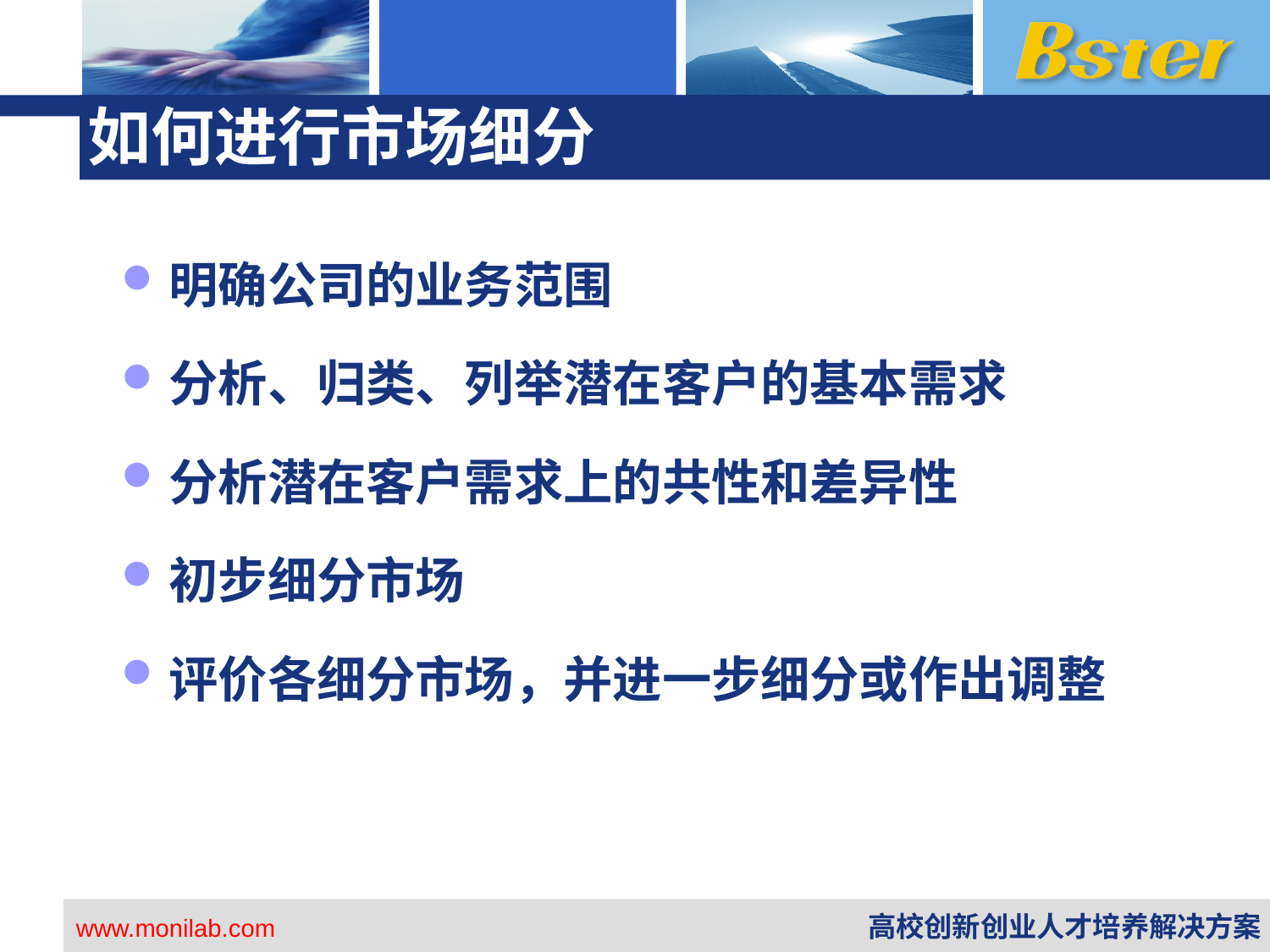

# 如何进行市场细分
明确公司的业务范围
分析、归类、列举潜在客户的基本需求
分析潜在客户需求上的共性和差异性
初步细分市场
评价各细分市场，并进一步细分或作出调整